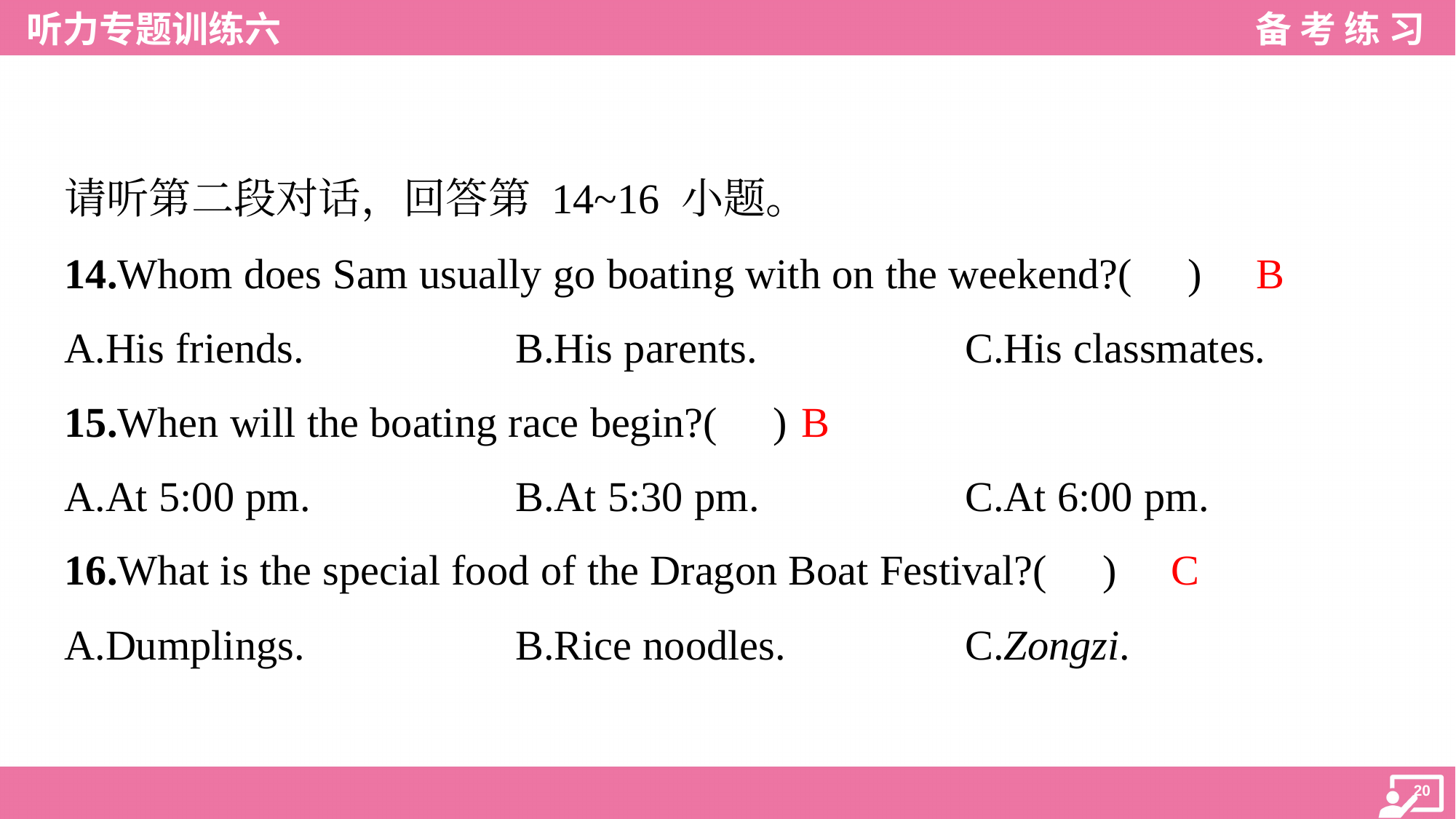

请听第二段对话，回答第 14~16 小题。
B
14.Whom does Sam usually go boating with on the weekend?(     )
A.His friends.	B.His parents.	C.His classmates.
B
15.When will the boating race begin?(     )
A.At 5:00 pm.	B.At 5:30 pm.	C.At 6:00 pm.
C
16.What is the special food of the Dragon Boat Festival?(     )
A.Dumplings.	B.Rice noodles.	C.Zongzi.